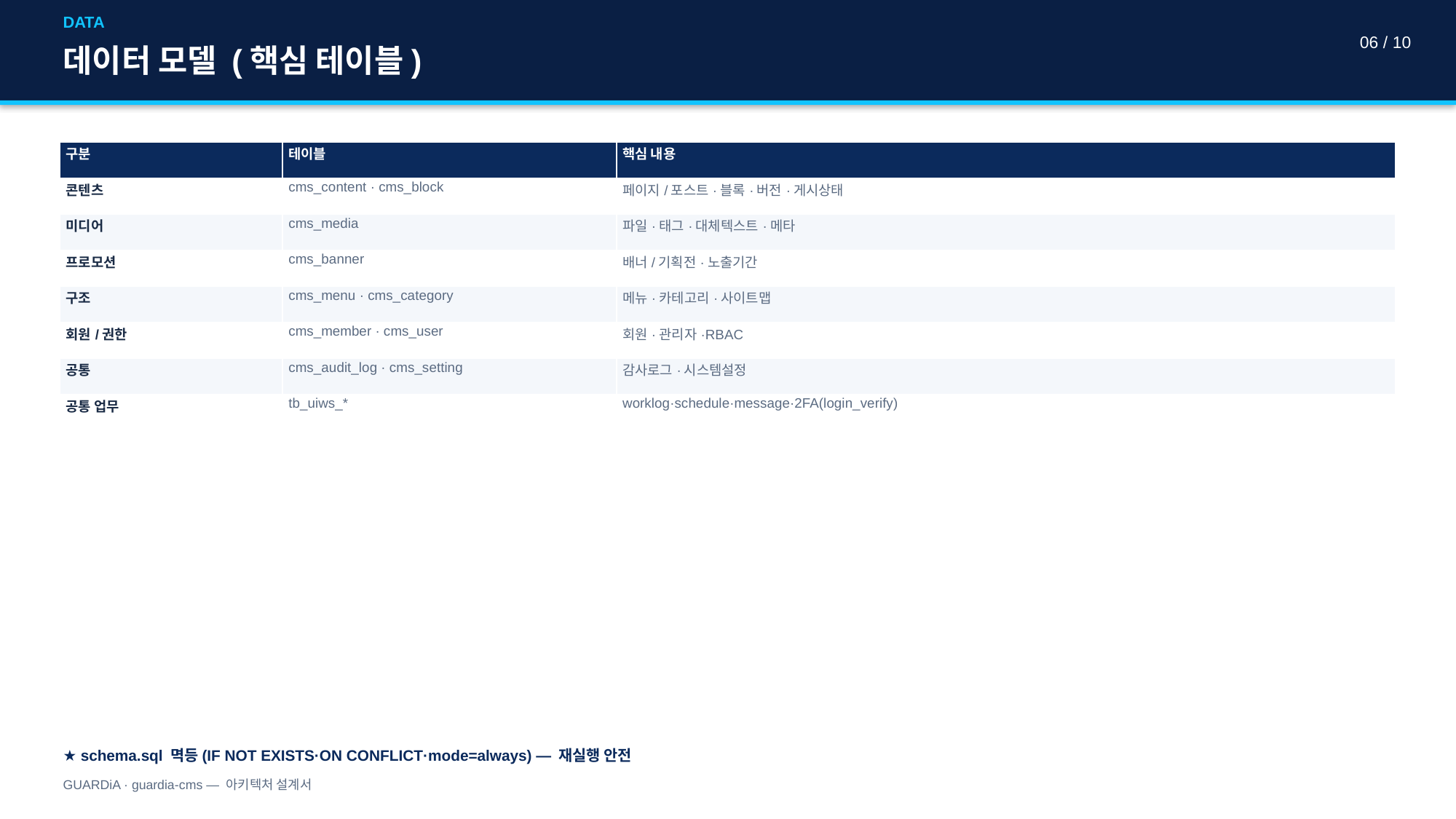

DATA
06 / 10
데이터 모델 (핵심 테이블)

| 구분 | 테이블 | 핵심 내용 |
| --- | --- | --- |
| 콘텐츠 | cms\_content · cms\_block | 페이지/포스트·블록·버전·게시상태 |
| 미디어 | cms\_media | 파일·태그·대체텍스트·메타 |
| 프로모션 | cms\_banner | 배너/기획전·노출기간 |
| 구조 | cms\_menu · cms\_category | 메뉴·카테고리·사이트맵 |
| 회원/권한 | cms\_member · cms\_user | 회원·관리자·RBAC |
| 공통 | cms\_audit\_log · cms\_setting | 감사로그·시스템설정 |
| 공통 업무 | tb\_uiws\_\* | worklog·schedule·message·2FA(login\_verify) |
★ schema.sql 멱등(IF NOT EXISTS·ON CONFLICT·mode=always) — 재실행 안전
GUARDiA · guardia-cms — 아키텍처 설계서